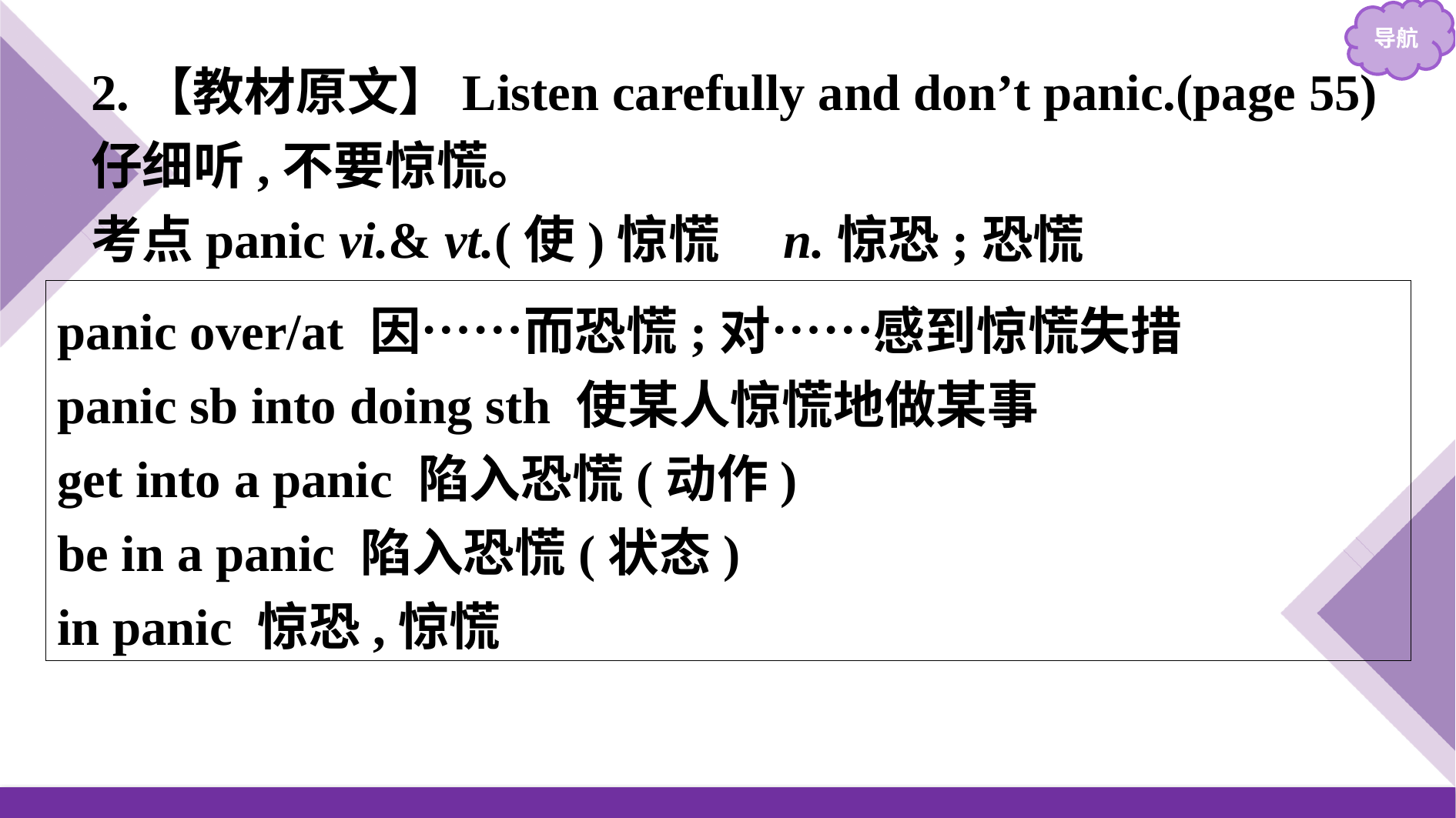

2.【教材原文】Listen carefully and don’t panic.(page 55)
仔细听,不要惊慌。
考点panic vi.& vt.(使)惊慌　n.惊恐;恐慌
panic over/at 因……而恐慌;对……感到惊慌失措
panic sb into doing sth 使某人惊慌地做某事
get into a panic 陷入恐慌(动作)
be in a panic 陷入恐慌(状态)
in panic 惊恐,惊慌